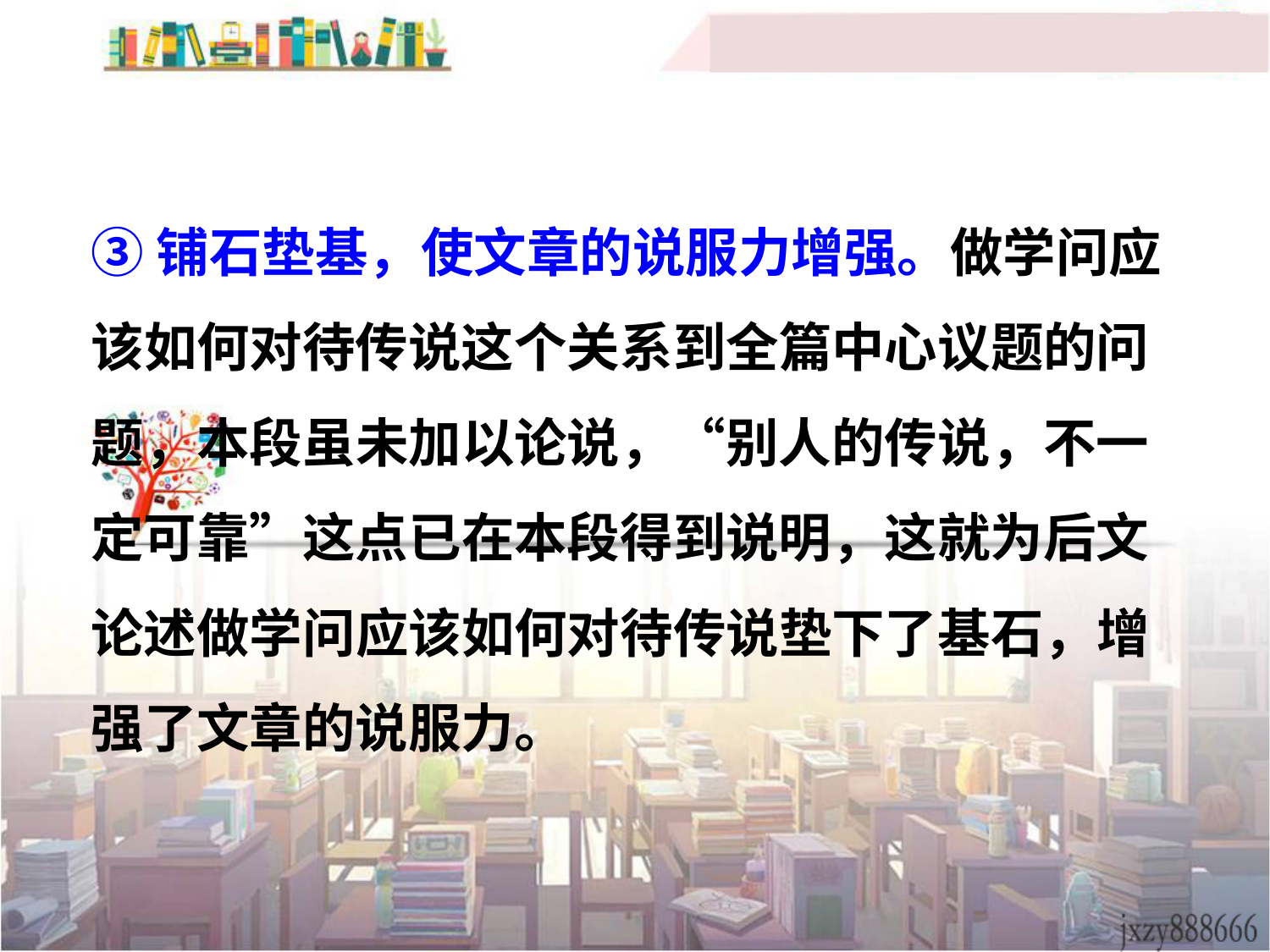

③铺石垫基，使文章的说服力增强。做学问应该如何对待传说这个关系到全篇中心议题的问题，本段虽未加以论说，“别人的传说，不一定可靠”这点已在本段得到说明，这就为后文论述做学问应该如何对待传说垫下了基石，增强了文章的说服力。